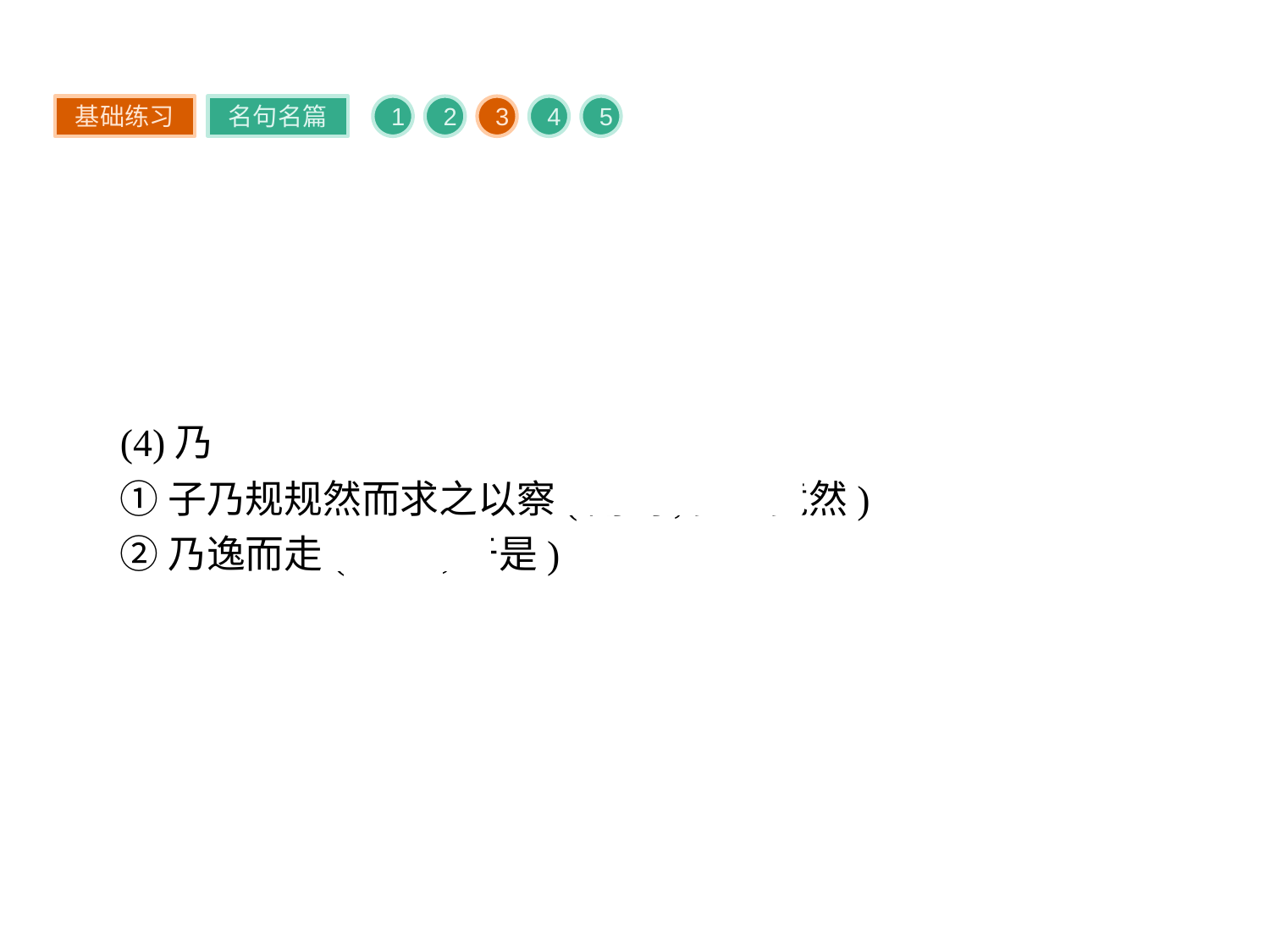

基础练习
名句名篇
1
2
3
4
5
(4)乃
①子乃规规然而求之以察(副词,竟、竟然)
②乃逸而走(副词,于是)